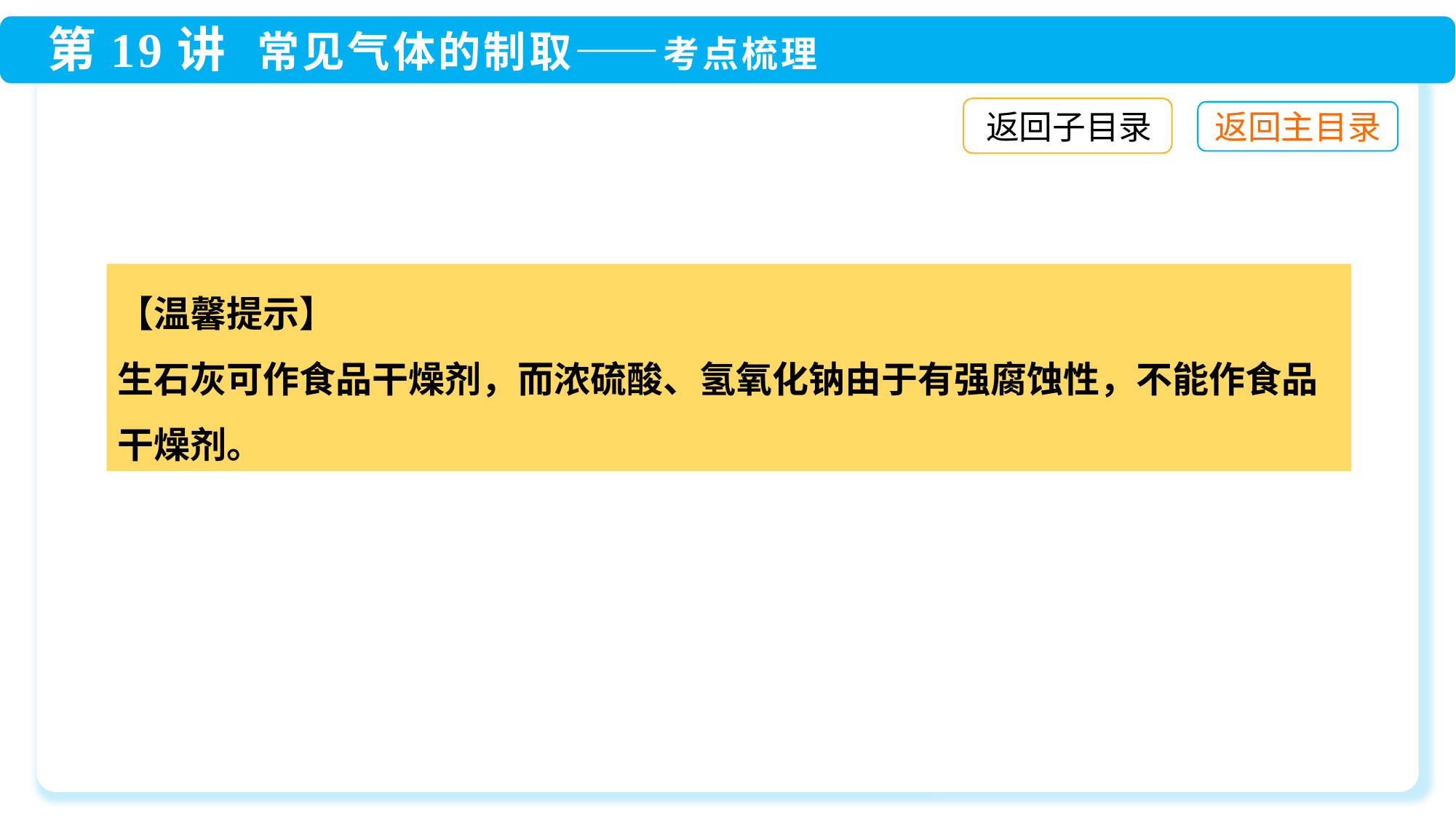

返回子目录
【温馨提示】
生石灰可作食品干燥剂，而浓硫酸、氢氧化钠由于有强腐蚀性，不能作食品干燥剂。